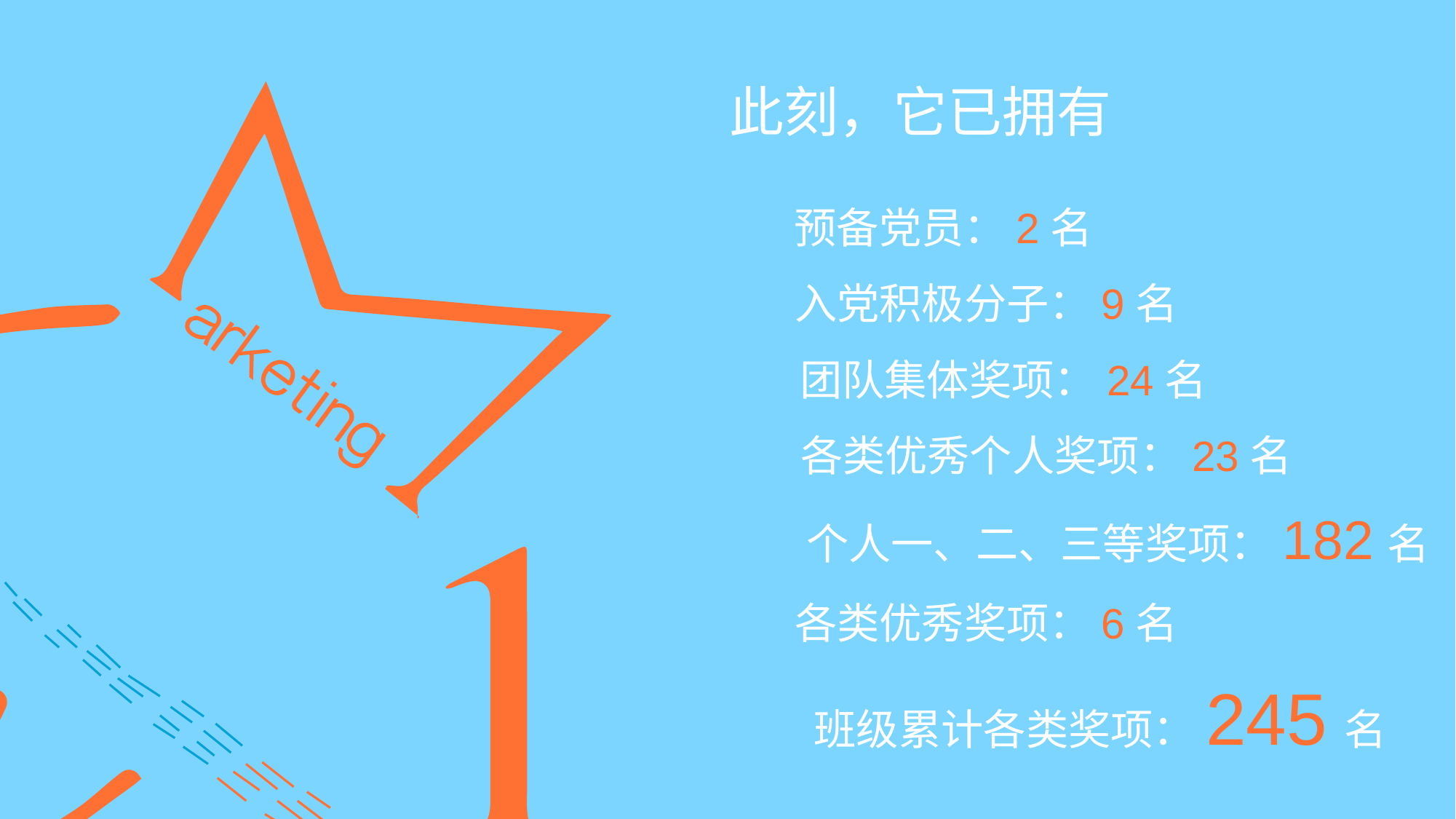

此刻，它已拥有

预备党员：2名
入党积极分子：9名
团队集体奖项：24名
各类优秀个人奖项：23名
个人一、二、三等奖项：182名
各类优秀奖项：6名
班级累计各类奖项：245名